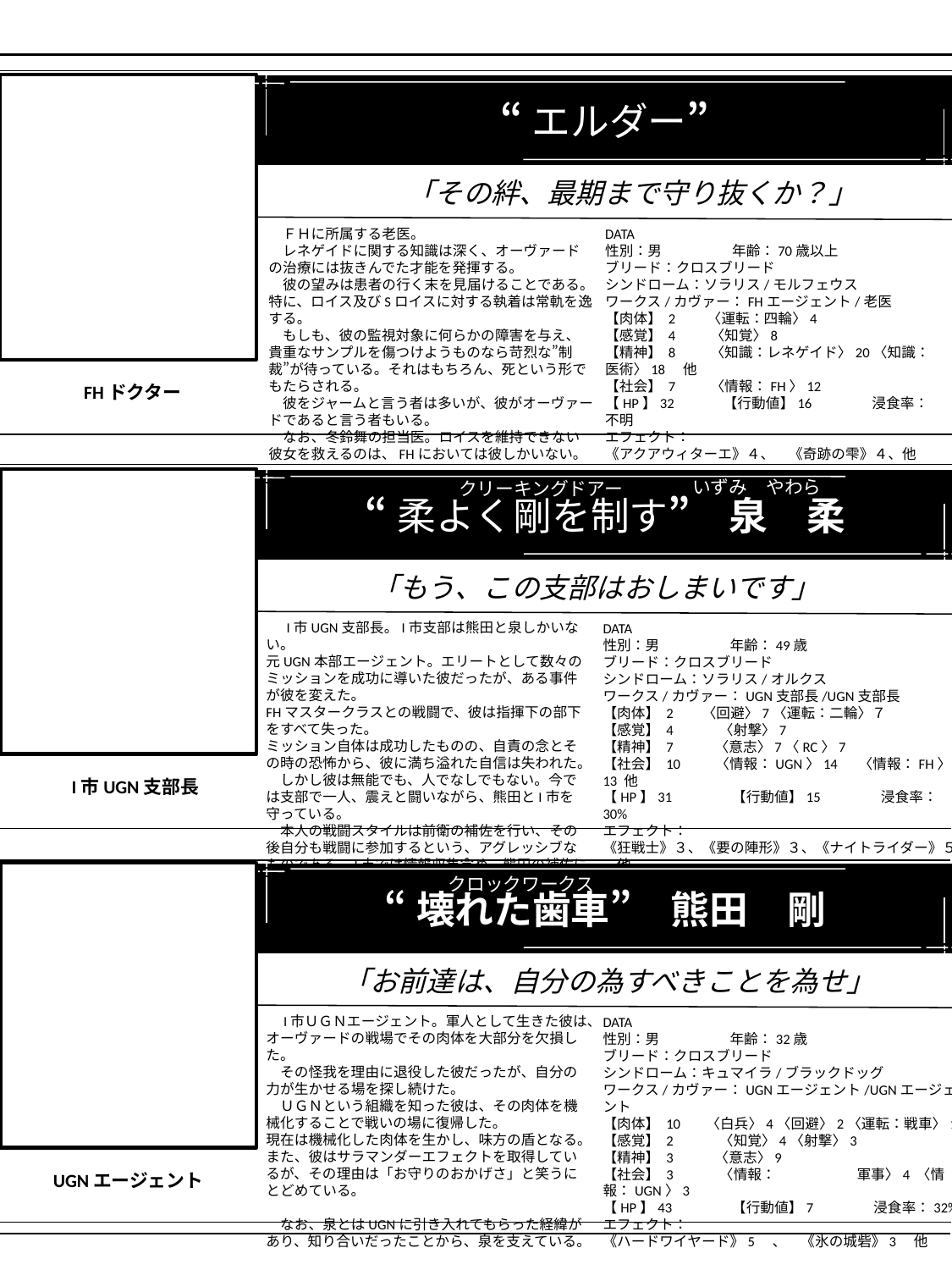

“エルダー”
「その絆、最期まで守り抜くか？」
DATA
性別：男	年齢：70歳以上
ブリード：クロスブリード
シンドローム：ソラリス/モルフェウス
ワークス/カヴァー：FHエージェント/老医
【肉体】 2　　〈運転：四輪〉4
【感覚】 4　　 〈知覚〉8
【精神】 8　 　〈知識：レネゲイド〉20〈知識：医術〉18　他
【社会】 7　　 〈情報：FH〉12
【HP】32　　　 【行動値】16　　　　浸食率：不明
エフェクト：
《アクアウィターエ》４、　《奇跡の雫》４、他
　ＦＨに所属する老医。
　レネゲイドに関する知識は深く、オーヴァードの治療には抜きんでた才能を発揮する。
　彼の望みは患者の行く末を見届けることである。特に、ロイス及びSロイスに対する執着は常軌を逸する。
　もしも、彼の監視対象に何らかの障害を与え、貴重なサンプルを傷つけようものなら苛烈な”制裁”が待っている。それはもちろん、死という形でもたらされる。
　彼をジャームと言う者は多いが、彼がオーヴァードであると言う者もいる。
　なお、冬鈴舞の担当医。ロイスを維持できない彼女を救えるのは、FHにおいては彼しかいない。
FHドクター

いずみ　やわら
クリーキングドアー
“柔よく剛を制す”　泉　柔
 「もう、この支部はおしまいです」
　 I市UGN支部長。I市支部は熊田と泉しかいない。
元UGN本部エージェント。エリートとして数々のミッションを成功に導いた彼だったが、ある事件が彼を変えた。
FHマスタークラスとの戦闘で、彼は指揮下の部下をすべて失った。
ミッション自体は成功したものの、自責の念とその時の恐怖から、彼に満ち溢れた自信は失われた。
　しかし彼は無能でも、人でなしでもない。今では支部で一人、震えと闘いながら、熊田とI市を守っている。
　本人の戦闘スタイルは前衛の補佐を行い、その後自分も戦闘に参加するという、アグレッシブなものである。I市では情報収集含め、熊田の補佐に専念している。
DATA
性別：男	年齢：49歳
ブリード：クロスブリード
シンドローム：ソラリス/オルクス
ワークス/カヴァー：UGN支部長/UGN支部長
【肉体】 2        〈回避〉7〈運転：二輪〉７
【感覚】 4　　　〈射撃〉7
【精神】 7   　　〈意志〉7〈RC〉7
【社会】 10　　 〈情報：UGN〉14　 〈情報：FH〉13 他
【HP】31　　　　【行動値】15　　　　浸食率：30%
エフェクト：
《狂戦士》３、《要の陣形》３、《ナイトライダー》５　他
I市UGN支部長

“壊れた歯車”　熊田　剛
クロックワークス
 「お前達は、自分の為すべきことを為せ」
　I市ＵＧＮエージェント。軍人として生きた彼は、オーヴァードの戦場でその肉体を大部分を欠損した。
　その怪我を理由に退役した彼だったが、自分の力が生かせる場を探し続けた。
　ＵＧＮという組織を知った彼は、その肉体を機械化することで戦いの場に復帰した。
現在は機械化した肉体を生かし、味方の盾となる。また、彼はサラマンダーエフェクトを取得しているが、その理由は「お守りのおかげさ」と笑うにとどめている。
　なお、泉とはUGNに引き入れてもらった経緯があり、知り合いだったことから、泉を支えている。
DATA
性別：男	年齢：32歳
ブリード：クロスブリード
シンドローム：キュマイラ/ブラックドッグ
ワークス/カヴァー：UGNエージェント/UGNエージェント
【肉体】 10       〈白兵〉4〈回避〉2〈運転：戦車〉1
【感覚】 2　　　〈知覚〉4〈射撃〉3
【精神】 3　  　 〈意志〉9
【社会】 3　　　〈情報：	軍事〉4 〈情報：UGN〉3
【HP】43　　　　【行動値】7　　　　浸食率：32%
エフェクト：
《ハードワイヤード》5　、　《氷の城砦》3　他
UGNエージェント